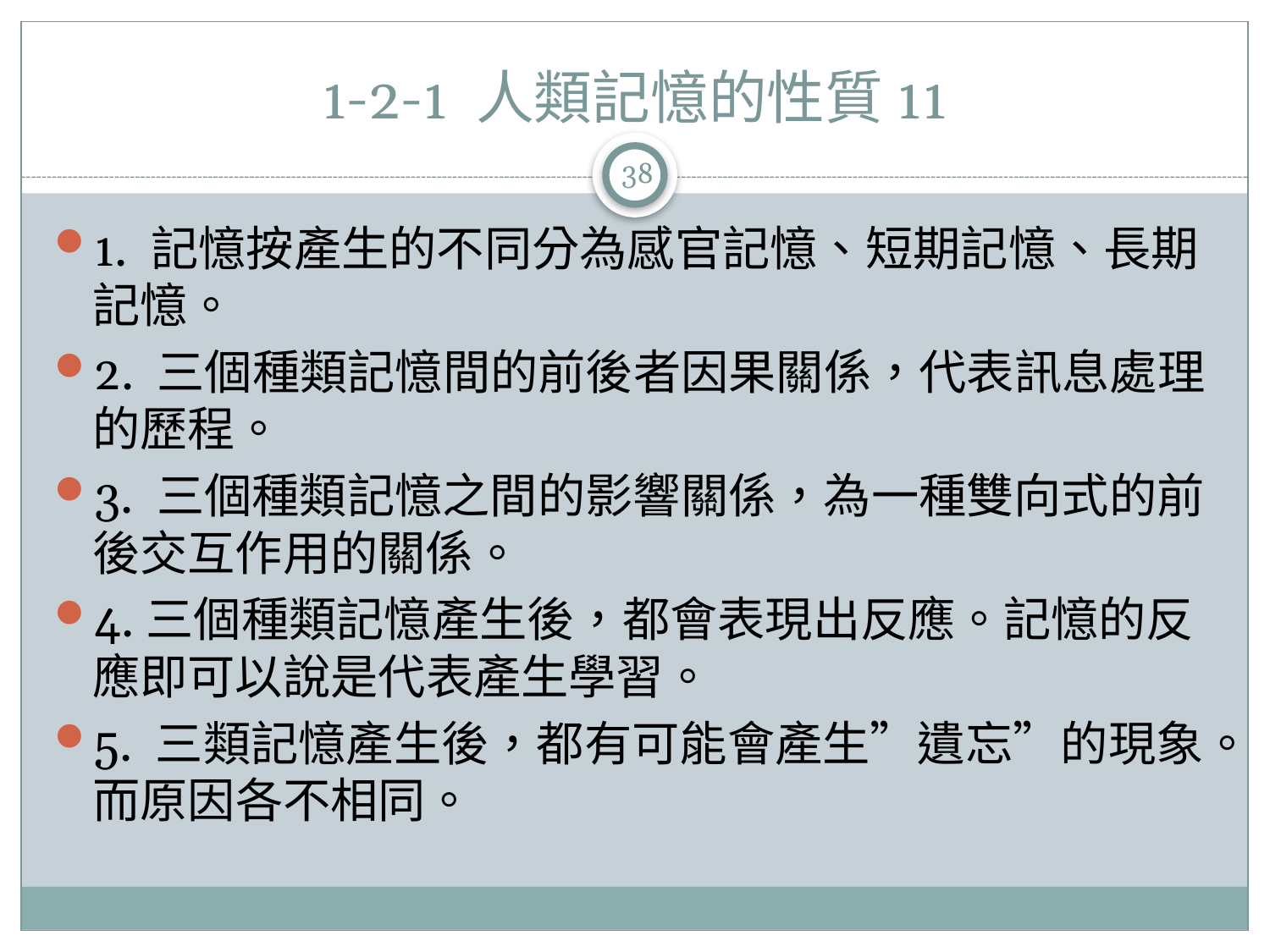

# 1-2-1 人類記憶的性質11
38
1. 記憶按產生的不同分為感官記憶、短期記憶、長期記憶。
2. 三個種類記憶間的前後者因果關係，代表訊息處理的歷程。
3. 三個種類記憶之間的影響關係，為一種雙向式的前後交互作用的關係。
4.三個種類記憶產生後，都會表現出反應。記憶的反應即可以說是代表產生學習。
5. 三類記憶產生後，都有可能會產生”遺忘”的現象。而原因各不相同。